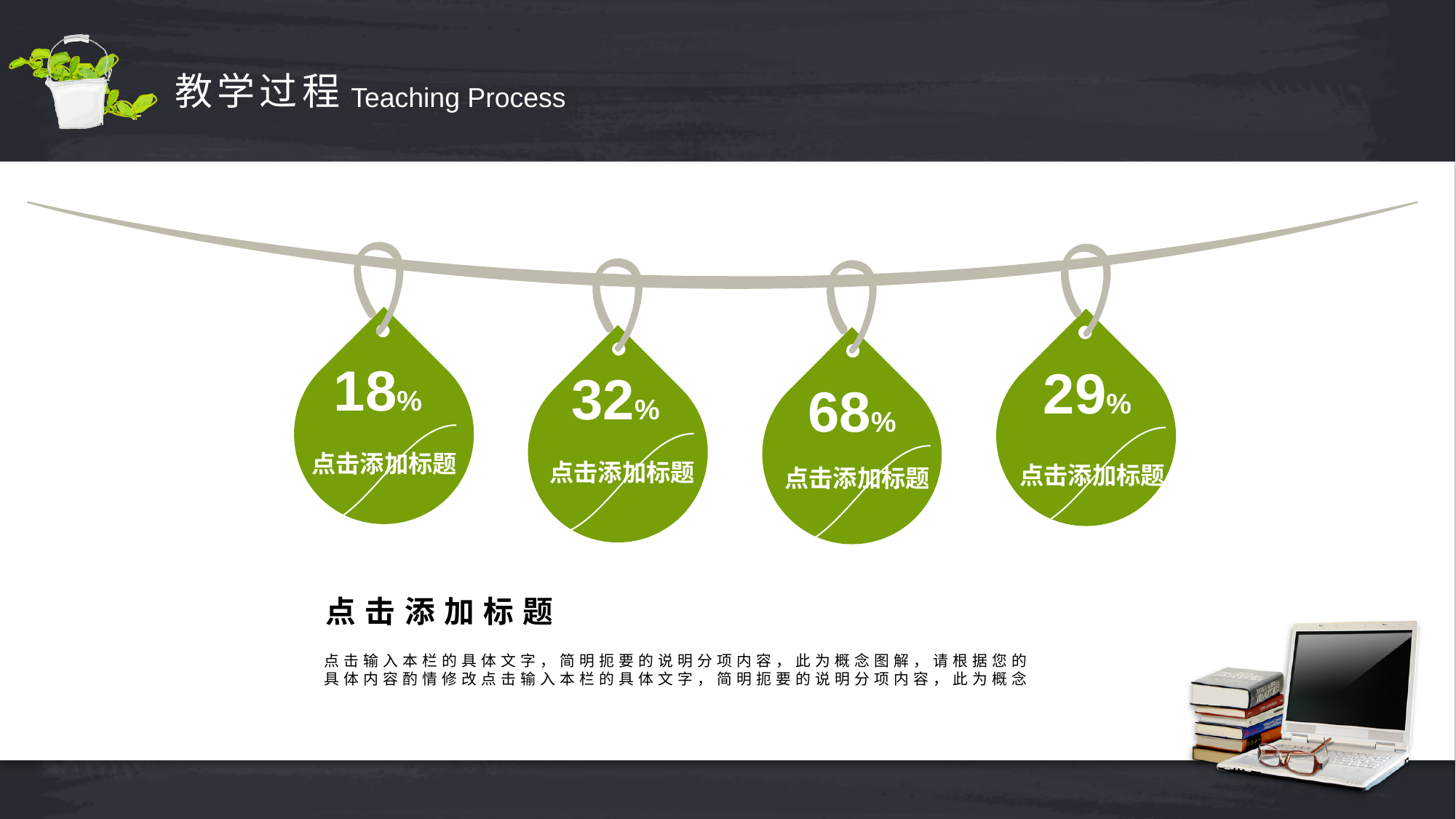

教学过程
Teaching Process

18%

点击添加标题

29%

点击添加标题

32%

点击添加标题

68%
点击添加标题

点击添加标题
点击输入本栏的具体文字，简明扼要的说明分项内容，此为概念图解，请根据您的具体内容酌情修改点击输入本栏的具体文字，简明扼要的说明分项内容，此为概念